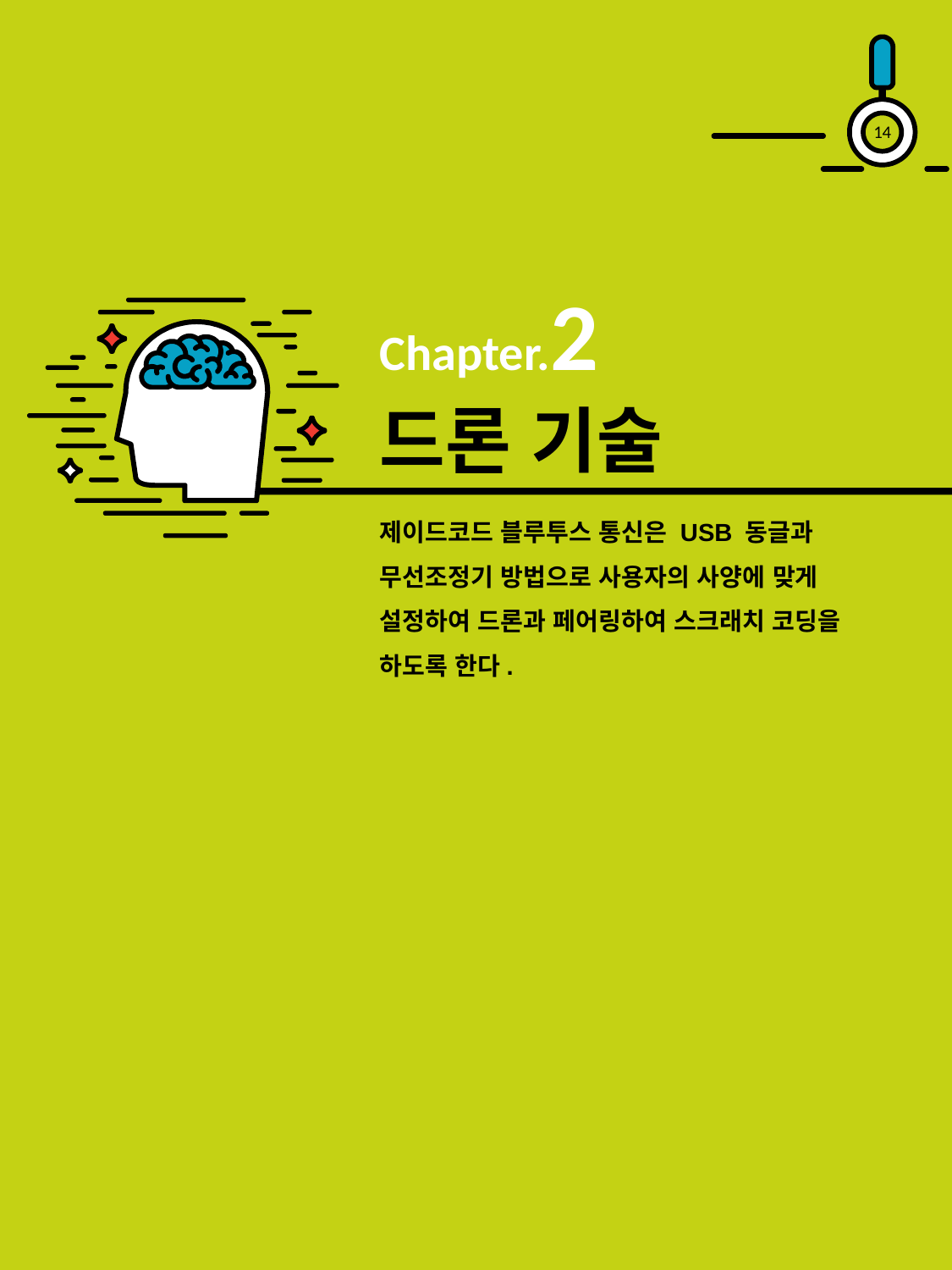

14
Chapter.2
# 드론 기술
제이드코드 블루투스 통신은 USB 동글과 무선조정기 방법으로 사용자의 사양에 맞게 설정하여 드론과 페어링하여 스크래치 코딩을 하도록 한다.